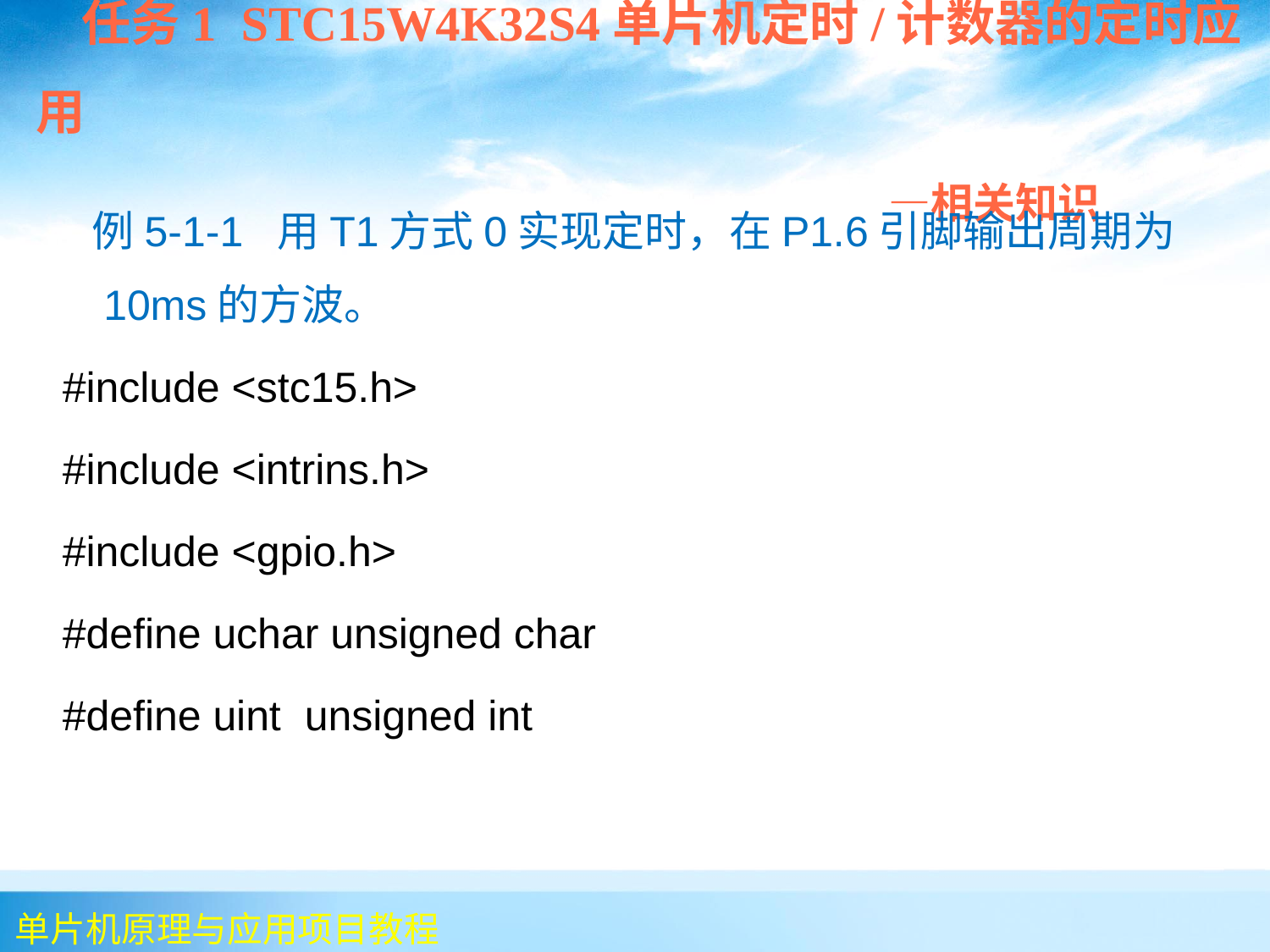

任务1  STC15W4K32S4单片机定时/计数器的定时应用
                                                                            —相关知识
  例5-1-1  用T1方式0实现定时，在P1.6引脚输出周期为10ms的方波。
#include <stc15.h>
#include <intrins.h>
#include <gpio.h>
#define uchar unsigned char
#define uint  unsigned int